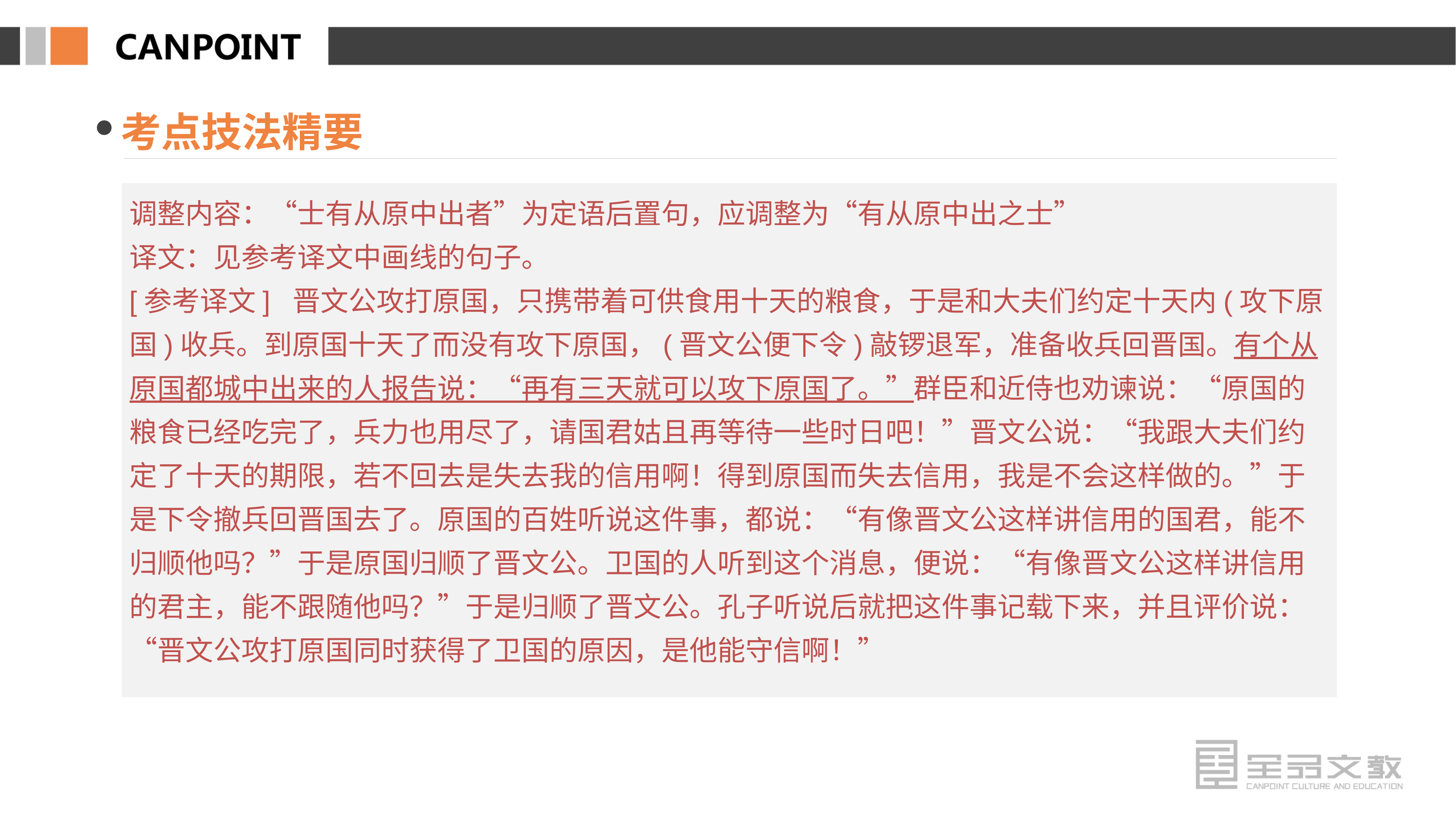

考点技法精要

调整内容：“士有从原中出者”为定语后置句，应调整为“有从原中出之士”
译文：见参考译文中画线的句子。
[参考译文]  晋文公攻打原国，只携带着可供食用十天的粮食，于是和大夫们约定十天内(攻下原国)收兵。到原国十天了而没有攻下原国，(晋文公便下令)敲锣退军，准备收兵回晋国。有个从原国都城中出来的人报告说：“再有三天就可以攻下原国了。”群臣和近侍也劝谏说：“原国的粮食已经吃完了，兵力也用尽了，请国君姑且再等待一些时日吧！”晋文公说：“我跟大夫们约定了十天的期限，若不回去是失去我的信用啊！得到原国而失去信用，我是不会这样做的。”于是下令撤兵回晋国去了。原国的百姓听说这件事，都说：“有像晋文公这样讲信用的国君，能不归顺他吗？”于是原国归顺了晋文公。卫国的人听到这个消息，便说：“有像晋文公这样讲信用的君主，能不跟随他吗？”于是归顺了晋文公。孔子听说后就把这件事记载下来，并且评价说：“晋文公攻打原国同时获得了卫国的原因，是他能守信啊！”